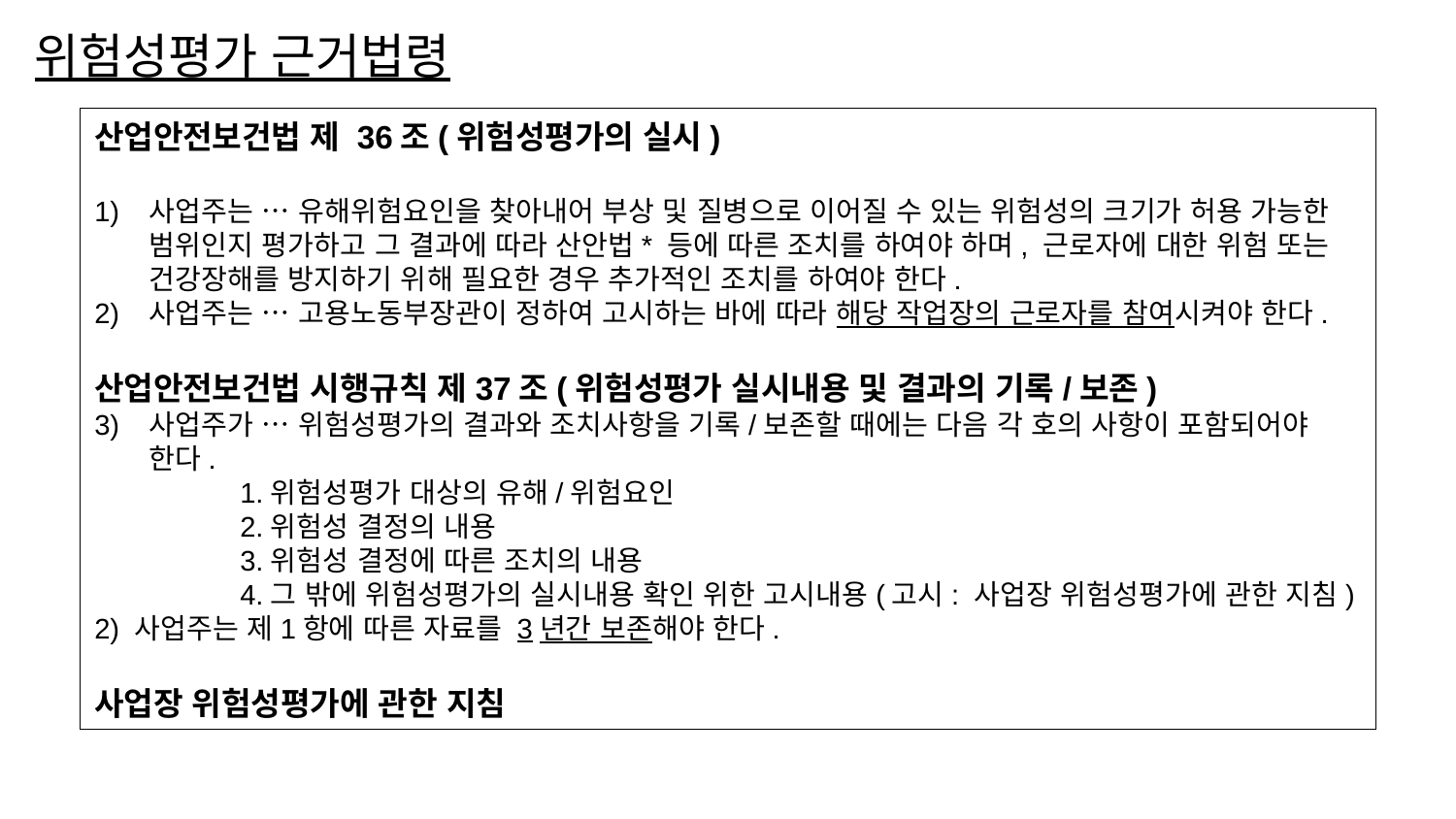

# 위험성평가 근거법령
산업안전보건법 제 36조(위험성평가의 실시)

사업주는 … 유해위험요인을 찾아내어 부상 및 질병으로 이어질 수 있는 위험성의 크기가 허용 가능한 범위인지 평가하고 그 결과에 따라 산안법* 등에 따른 조치를 하여야 하며, 근로자에 대한 위험 또는 건강장해를 방지하기 위해 필요한 경우 추가적인 조치를 하여야 한다.
사업주는 … 고용노동부장관이 정하여 고시하는 바에 따라 해당 작업장의 근로자를 참여시켜야 한다.

산업안전보건법 시행규칙 제37조(위험성평가 실시내용 및 결과의 기록/보존)
사업주가 … 위험성평가의 결과와 조치사항을 기록/보존할 때에는 다음 각 호의 사항이 포함되어야 한다.
	1.위험성평가 대상의 유해/위험요인
	2.위험성 결정의 내용
	3.위험성 결정에 따른 조치의 내용
	4.그 밖에 위험성평가의 실시내용 확인 위한 고시내용(고시: 사업장 위험성평가에 관한 지침)
2) 사업주는 제1항에 따른 자료를 3년간 보존해야 한다.

사업장 위험성평가에 관한 지침